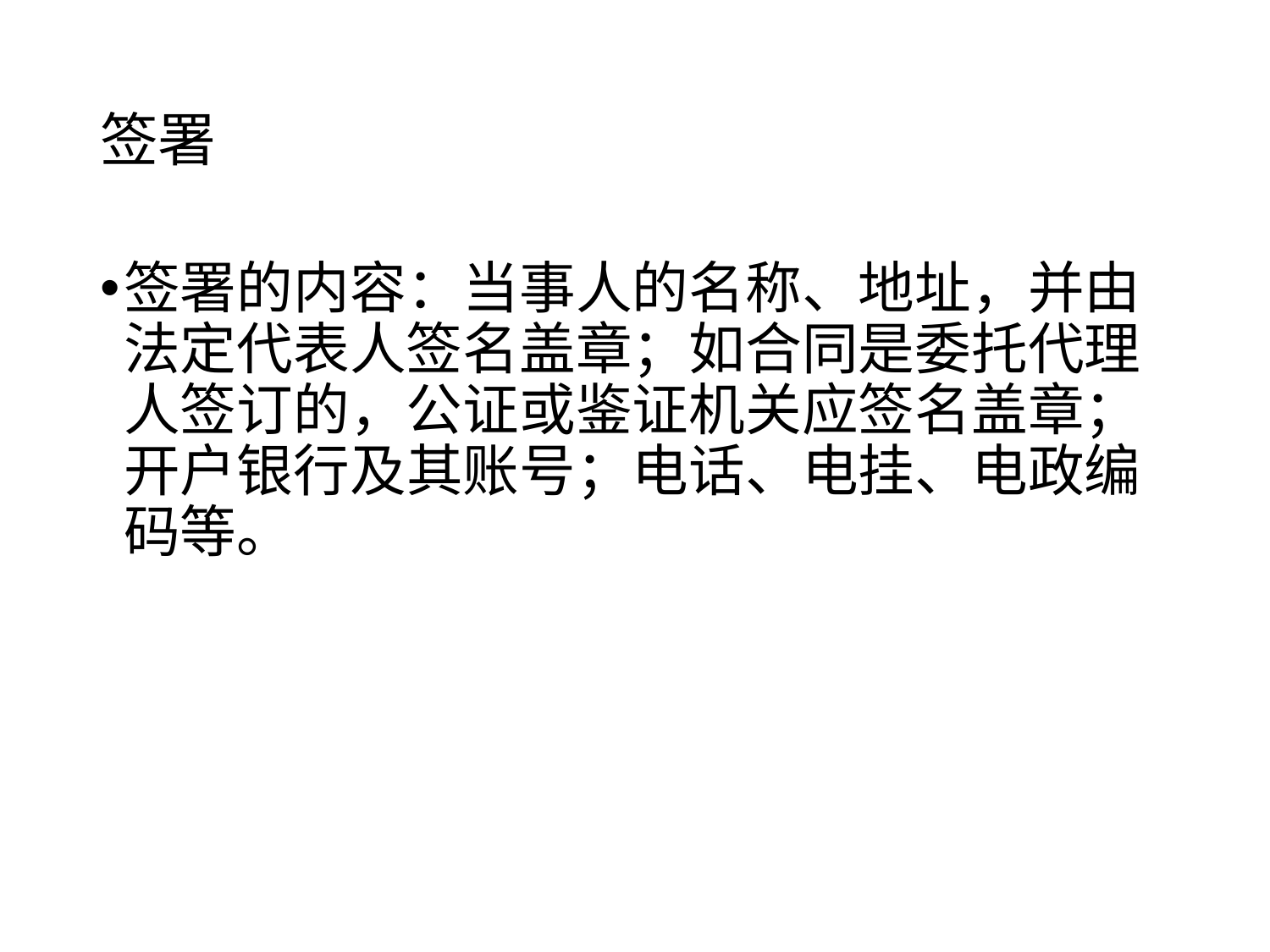

# 签署
签署的内容：当事人的名称、地址，并由法定代表人签名盖章；如合同是委托代理人签订的，公证或鉴证机关应签名盖章；开户银行及其账号；电话、电挂、电政编码等。